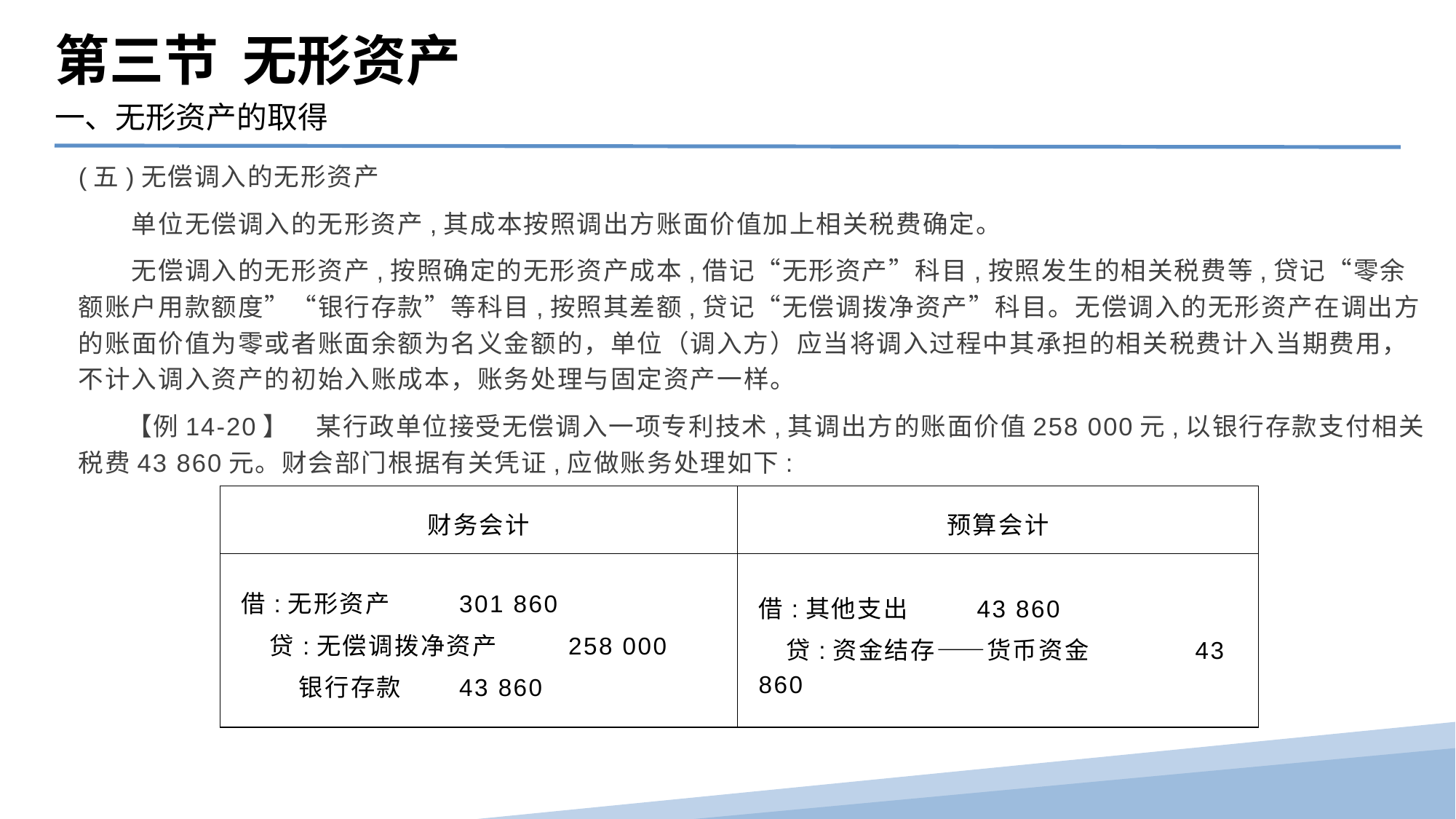

第三节  无形资产
一、无形资产的取得
(五)无偿调入的无形资产
　　单位无偿调入的无形资产,其成本按照调出方账面价值加上相关税费确定。
　　无偿调入的无形资产,按照确定的无形资产成本,借记“无形资产”科目,按照发生的相关税费等,贷记“零余额账户用款额度”“银行存款”等科目,按照其差额,贷记“无偿调拨净资产”科目。无偿调入的无形资产在调出方的账面价值为零或者账面余额为名义金额的，单位（调入方）应当将调入过程中其承担的相关税费计入当期费用，不计入调入资产的初始入账成本，账务处理与固定资产一样。
      【例14-20】　某行政单位接受无偿调入一项专利技术,其调出方的账面价值258 000元,以银行存款支付相关税费43 860元。财会部门根据有关凭证,应做账务处理如下:
| 财务会计 | 预算会计 |
| --- | --- |
| 借:无形资产 301 860 贷:无偿调拨净资产 258 000 银行存款 43 860 | 借:其他支出 43 860 贷:资金结存——货币资金 43 860 |